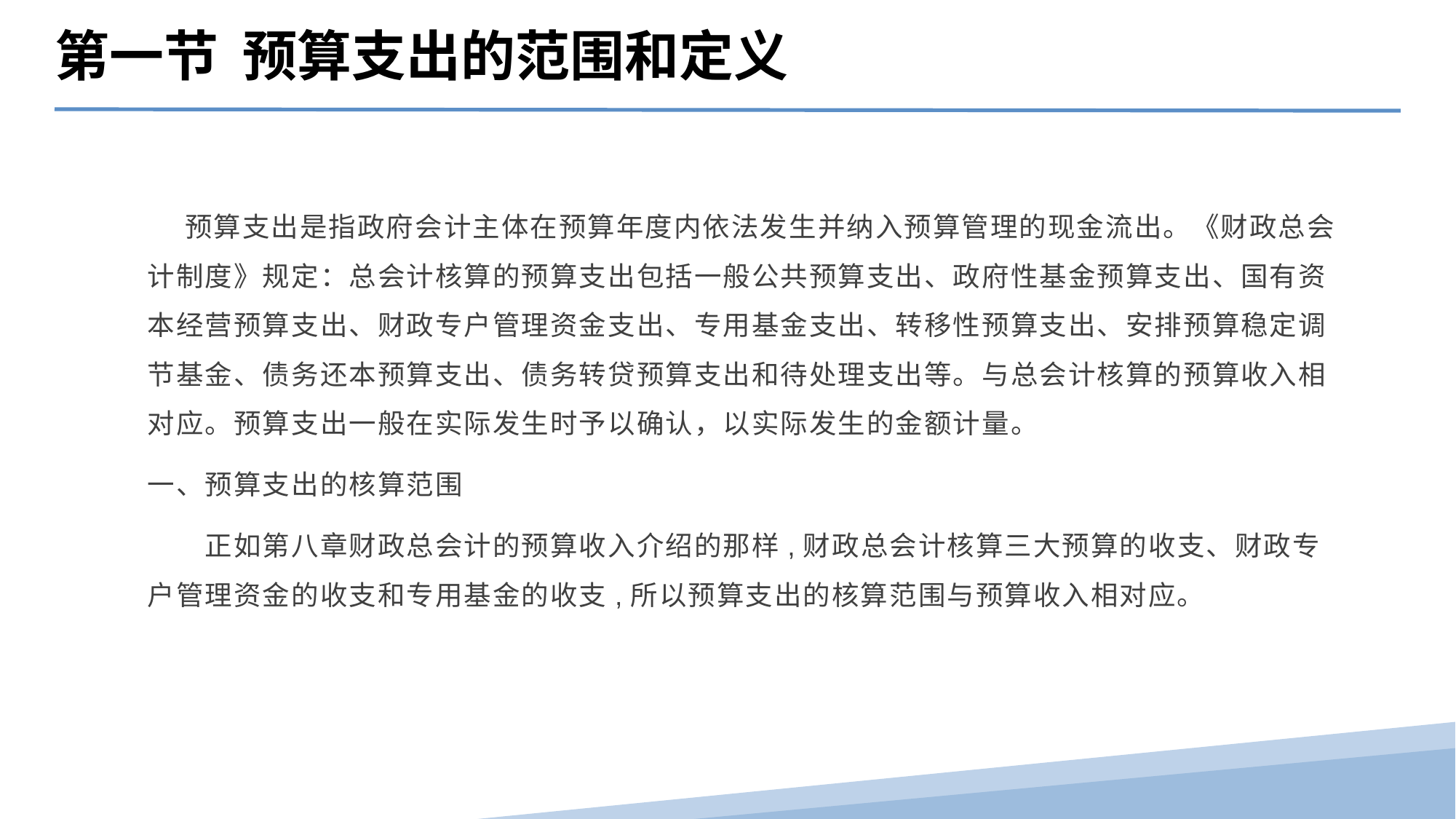

第一节  预算支出的范围和定义
    预算支出是指政府会计主体在预算年度内依法发生并纳入预算管理的现金流出。《财政总会计制度》规定：总会计核算的预算支出包括一般公共预算支出、政府性基金预算支出、国有资本经营预算支出、财政专户管理资金支出、专用基金支出、转移性预算支出、安排预算稳定调节基金、债务还本预算支出、债务转贷预算支出和待处理支出等。与总会计核算的预算收入相对应。预算支出一般在实际发生时予以确认，以实际发生的金额计量。
一、预算支出的核算范围
　　正如第八章财政总会计的预算收入介绍的那样,财政总会计核算三大预算的收支、财政专户管理资金的收支和专用基金的收支,所以预算支出的核算范围与预算收入相对应。